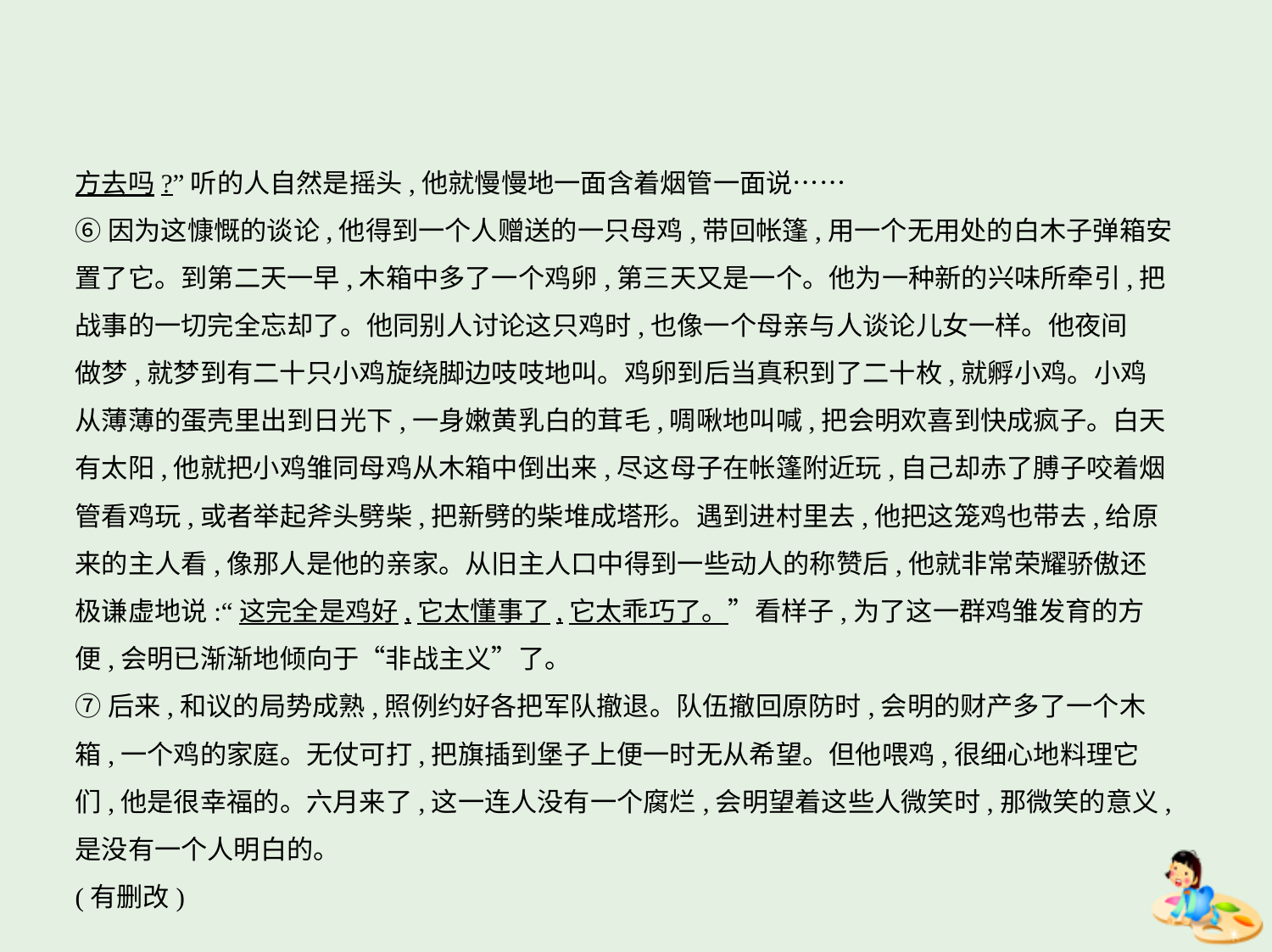

方去吗?”听的人自然是摇头,他就慢慢地一面含着烟管一面说……
⑥因为这慷慨的谈论,他得到一个人赠送的一只母鸡,带回帐篷,用一个无用处的白木子弹箱安
置了它。到第二天一早,木箱中多了一个鸡卵,第三天又是一个。他为一种新的兴味所牵引,把
战事的一切完全忘却了。他同别人讨论这只鸡时,也像一个母亲与人谈论儿女一样。他夜间
做梦,就梦到有二十只小鸡旋绕脚边吱吱地叫。鸡卵到后当真积到了二十枚,就孵小鸡。小鸡
从薄薄的蛋壳里出到日光下,一身嫩黄乳白的茸毛,啁啾地叫喊,把会明欢喜到快成疯子。白天
有太阳,他就把小鸡雏同母鸡从木箱中倒出来,尽这母子在帐篷附近玩,自己却赤了膊子咬着烟
管看鸡玩,或者举起斧头劈柴,把新劈的柴堆成塔形。遇到进村里去,他把这笼鸡也带去,给原
来的主人看,像那人是他的亲家。从旧主人口中得到一些动人的称赞后,他就非常荣耀骄傲还
极谦虚地说:“这完全是鸡好,它太懂事了,它太乖巧了。”看样子,为了这一群鸡雏发育的方
便,会明已渐渐地倾向于“非战主义”了。
⑦后来,和议的局势成熟,照例约好各把军队撤退。队伍撤回原防时,会明的财产多了一个木
箱,一个鸡的家庭。无仗可打,把旗插到堡子上便一时无从希望。但他喂鸡,很细心地料理它
们,他是很幸福的。六月来了,这一连人没有一个腐烂,会明望着这些人微笑时,那微笑的意义,
是没有一个人明白的。
(有删改)